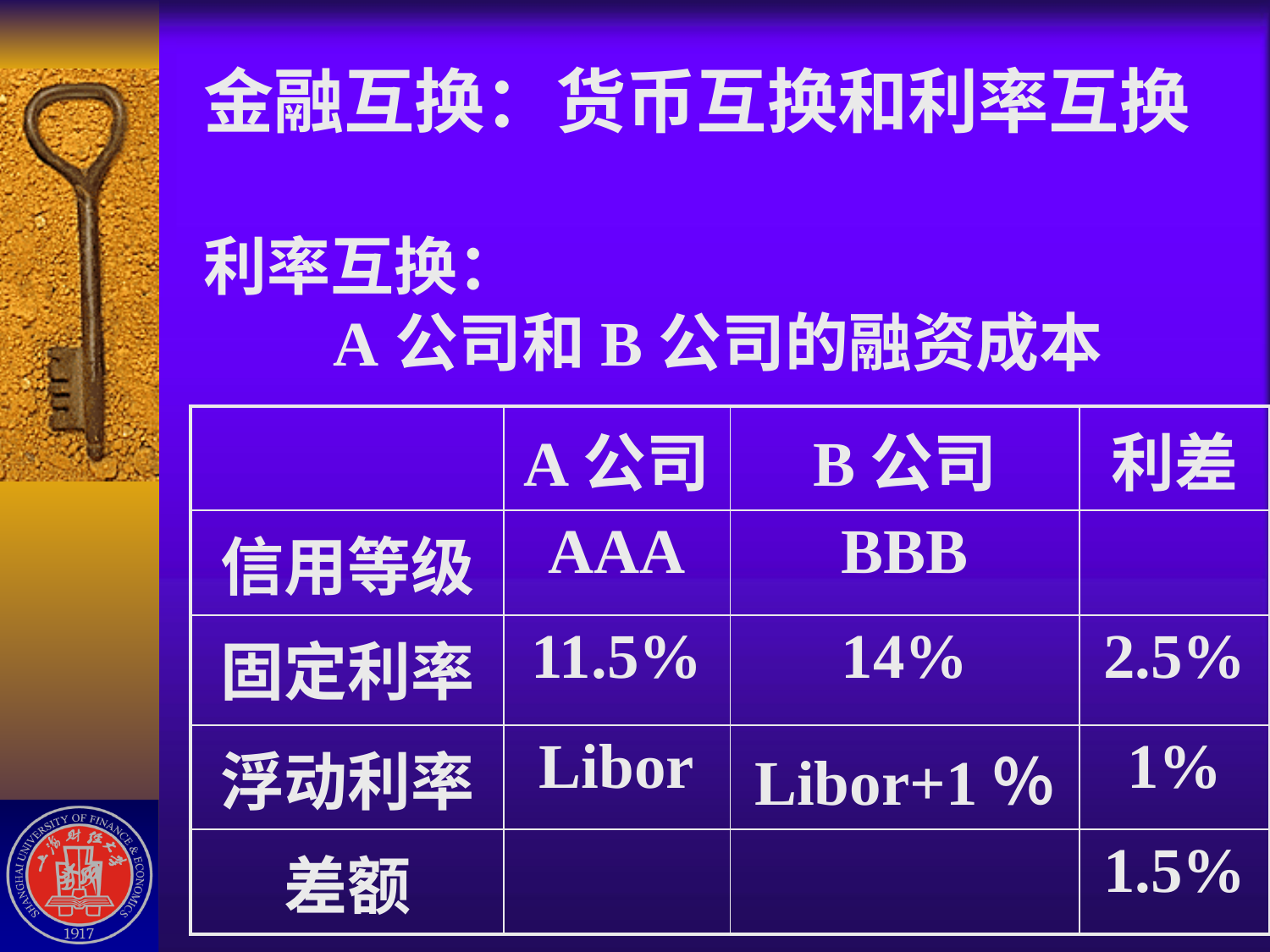

# 金融互换：货币互换和利率互换 利率互换： A公司和B公司的融资成本
|  | A公司 | B公司 | 利差 |
| --- | --- | --- | --- |
| 信用等级 | AAA | BBB |  |
| 固定利率 | 11.5% | 14% | 2.5% |
| 浮动利率 | Libor | Libor+1％ | 1% |
| 差额 |  |  | 1.5% |